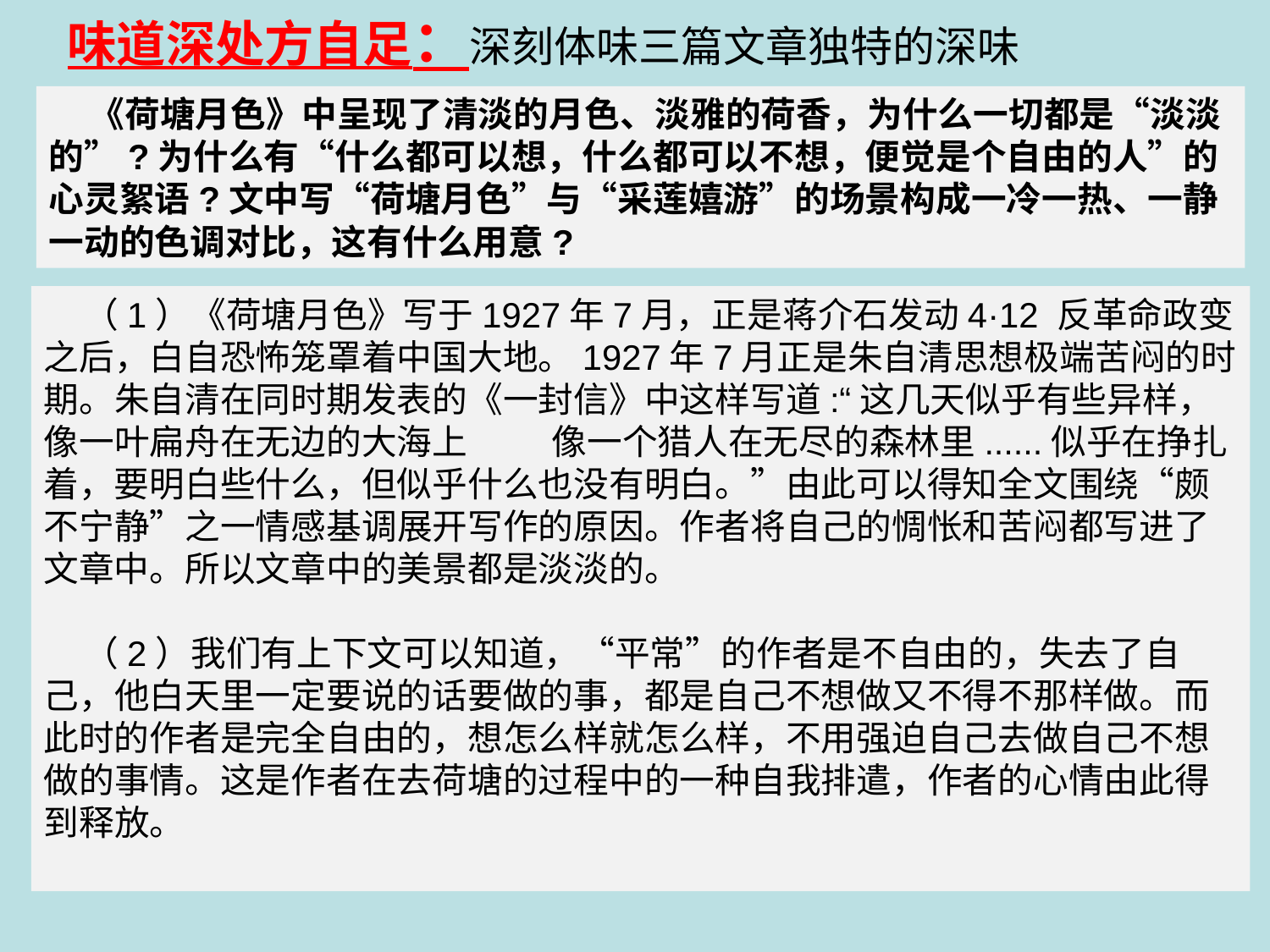

味道深处方自足：深刻体味三篇文章独特的深味
    《荷塘月色》中呈现了清淡的月色、淡雅的荷香，为什么一切都是“淡淡的”?为什么有“什么都可以想，什么都可以不想，便觉是个自由的人”的心灵絮语?文中写“荷塘月色”与“采莲嬉游”的场景构成一冷一热、一静一动的色调对比，这有什么用意?
    （1）《荷塘月色》写于1927年7月，正是蒋介石发动4·12 反革命政变之后，白自恐怖笼罩着中国大地。1927年7月正是朱自清思想极端苦闷的时期。朱自清在同时期发表的《一封信》中这样写道:“这几天似乎有些异样，像一叶扁舟在无边的大海上	像一个猎人在无尽的森林里......似乎在挣扎着，要明白些什么，但似乎什么也没有明白。”由此可以得知全文围绕“颇不宁静”之一情感基调展开写作的原因。作者将自己的惆怅和苦闷都写进了文章中。所以文章中的美景都是淡淡的。

    （2）我们有上下文可以知道，“平常”的作者是不自由的，失去了自己，他白天里一定要说的话要做的事，都是自己不想做又不得不那样做。而此时的作者是完全自由的，想怎么样就怎么样，不用强迫自己去做自己不想做的事情。这是作者在去荷塘的过程中的一种自我排遣，作者的心情由此得到释放。